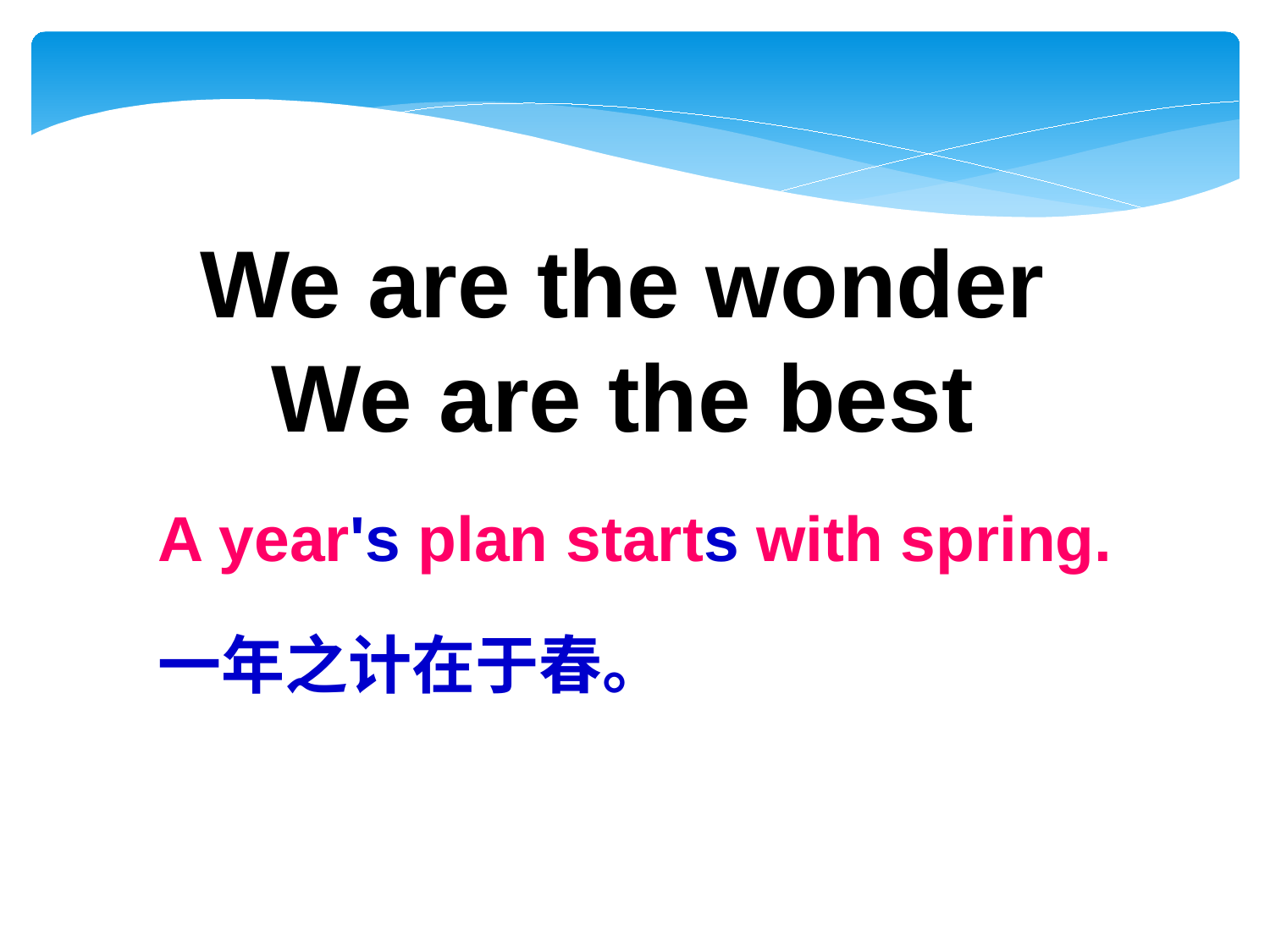

We are the wonder
We are the best
 A year's plan starts with spring.
一年之计在于春。